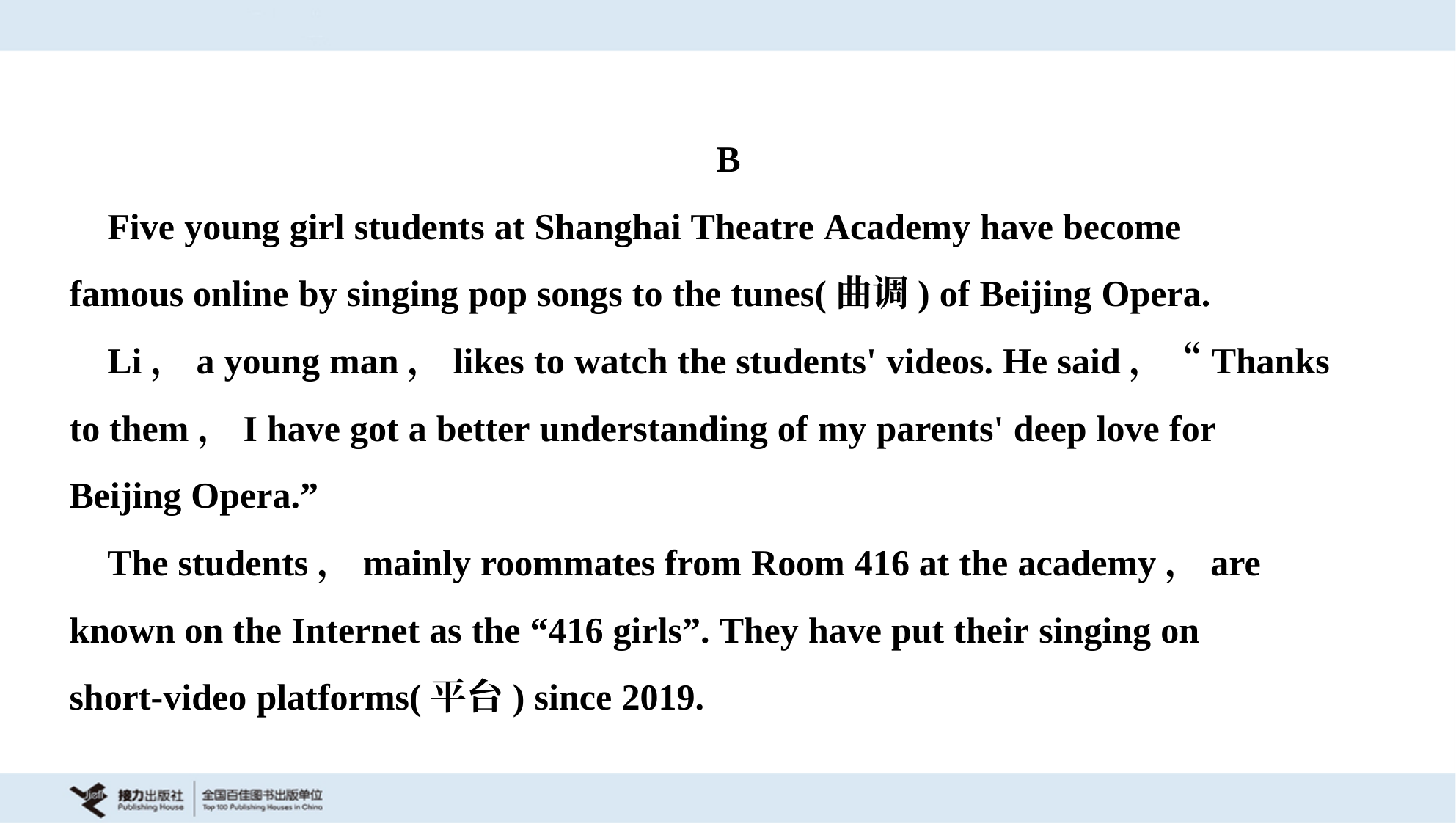

B
    Five young girl students at Shanghai Theatre Academy have become
famous online by singing pop songs to the tunes(曲调) of Beijing Opera.
    Li，a young man，likes to watch the students' videos. He said，“Thanks
to them，I have got a better understanding of my parents' deep love for
Beijing Opera.”
    The students，mainly roommates from Room 416 at the academy，are
known on the Internet as the “416 girls”. They have put their singing on
short-video platforms(平台) since 2019.